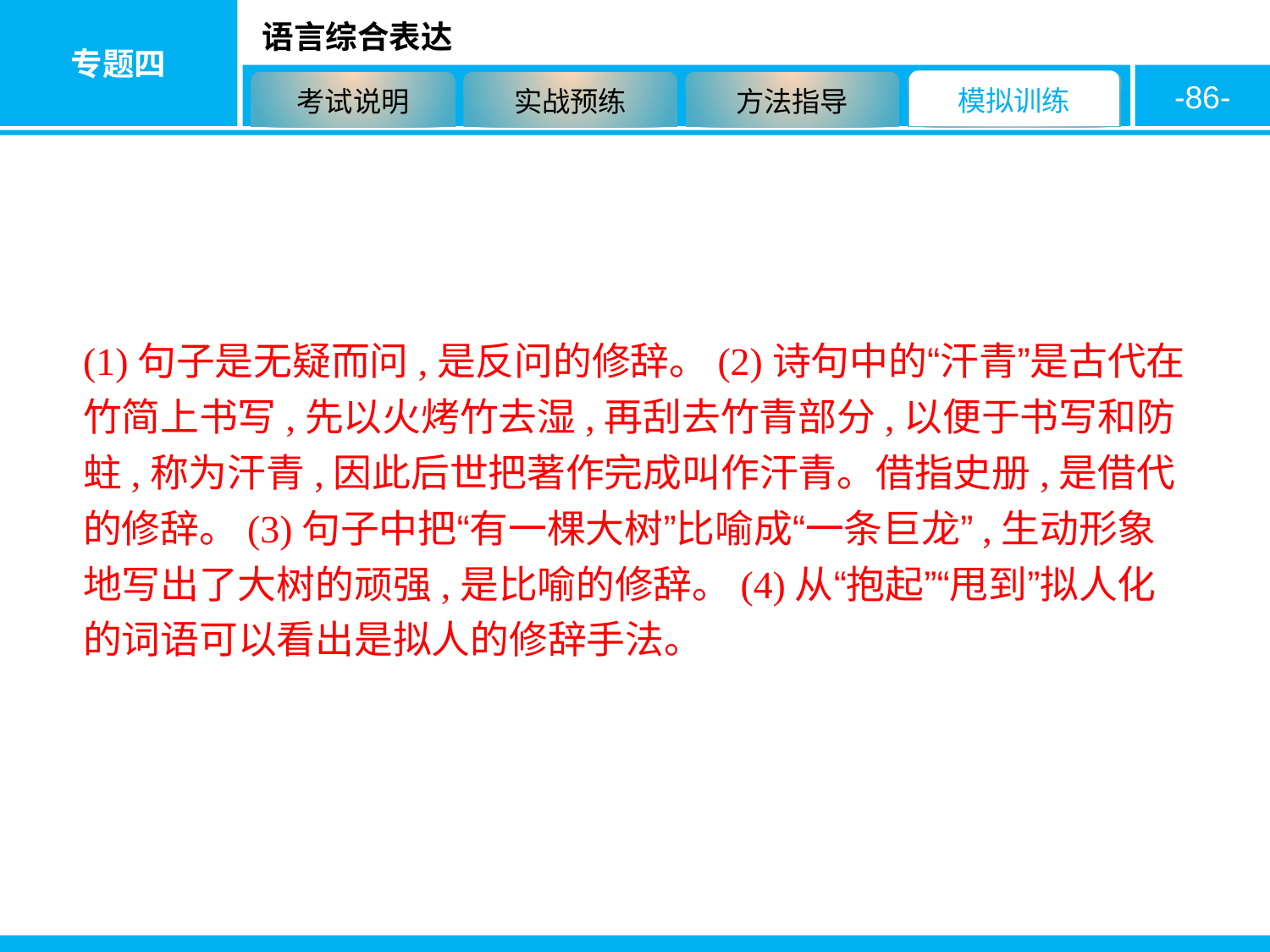

-86-
(1)句子是无疑而问,是反问的修辞。(2)诗句中的“汗青”是古代在竹简上书写,先以火烤竹去湿,再刮去竹青部分,以便于书写和防蛀,称为汗青,因此后世把著作完成叫作汗青。借指史册,是借代的修辞。(3)句子中把“有一棵大树”比喻成“一条巨龙”,生动形象地写出了大树的顽强,是比喻的修辞。(4)从“抱起”“甩到”拟人化的词语可以看出是拟人的修辞手法。